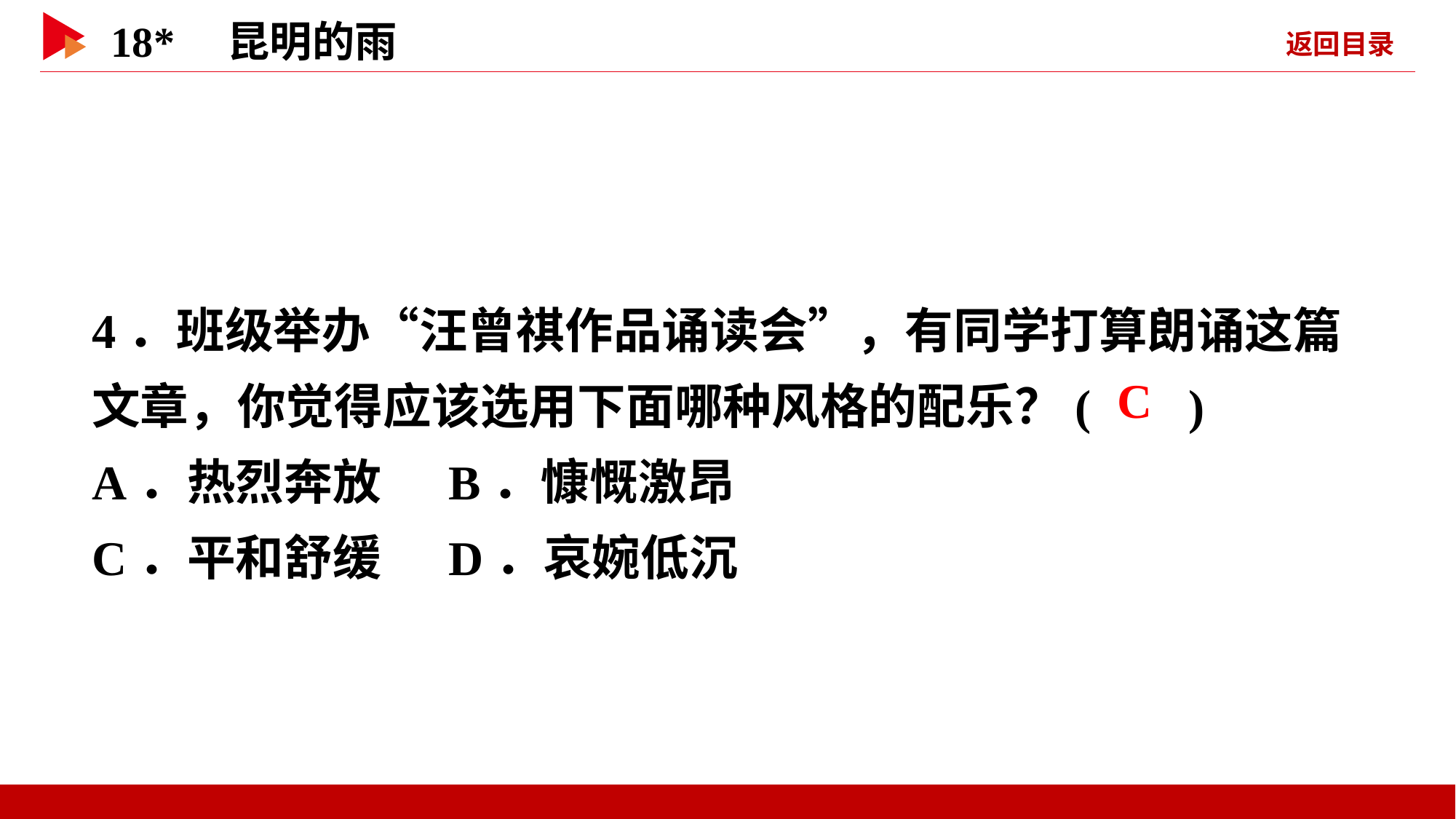

4．班级举办“汪曾祺作品诵读会”，有同学打算朗诵这篇文章，你觉得应该选用下面哪种风格的配乐？(        )
A．热烈奔放     B．慷慨激昂
C．平和舒缓     D．哀婉低沉
   C